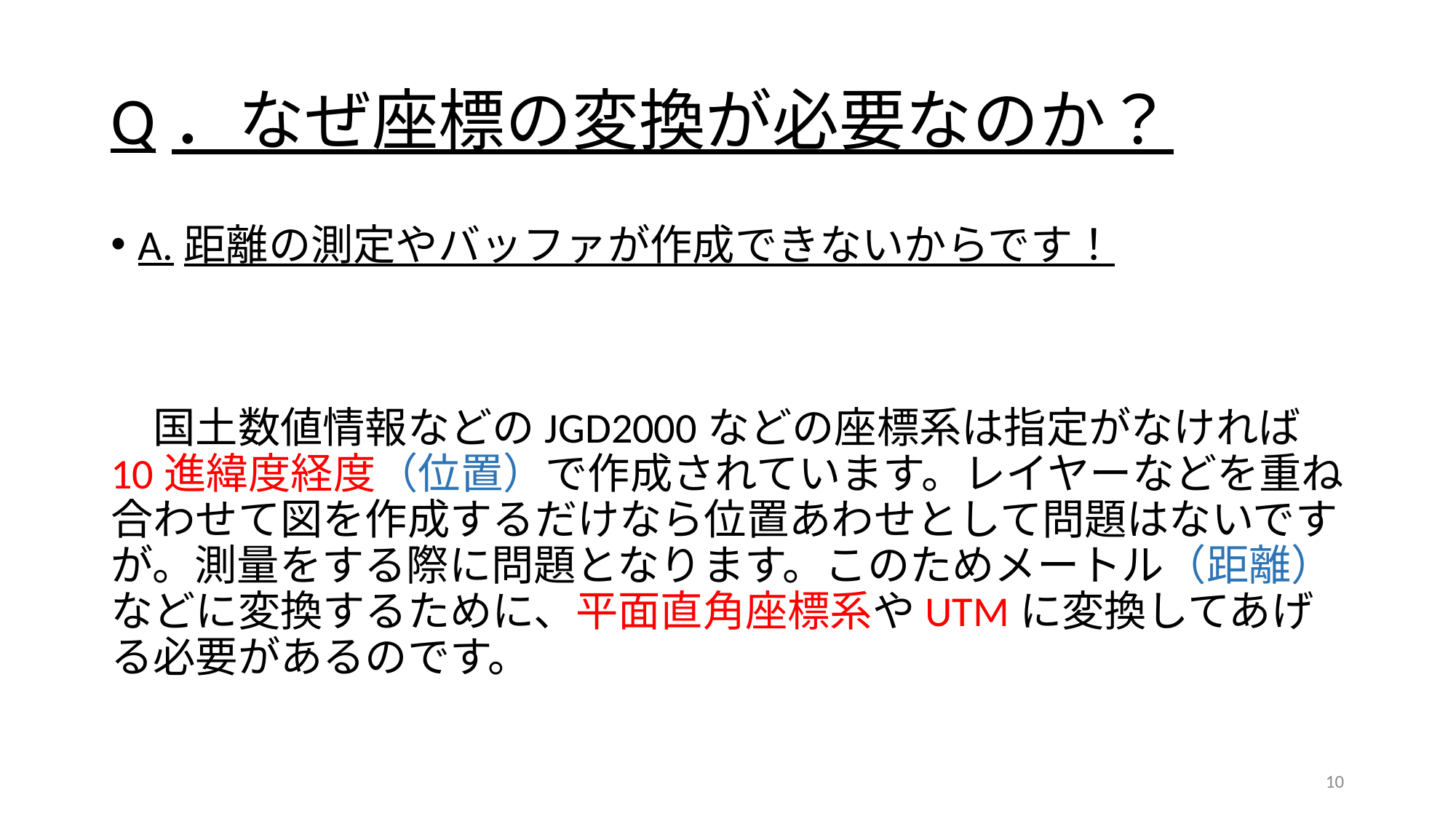

# Q．なぜ座標の変換が必要なのか？
A.距離の測定やバッファが作成できないからです！

　国土数値情報などのJGD2000などの座標系は指定がなければ10進緯度経度（位置）で作成されています。レイヤーなどを重ね合わせて図を作成するだけなら位置あわせとして問題はないですが。測量をする際に問題となります。このためメートル（距離）などに変換するために、平面直角座標系やUTMに変換してあげる必要があるのです。
10